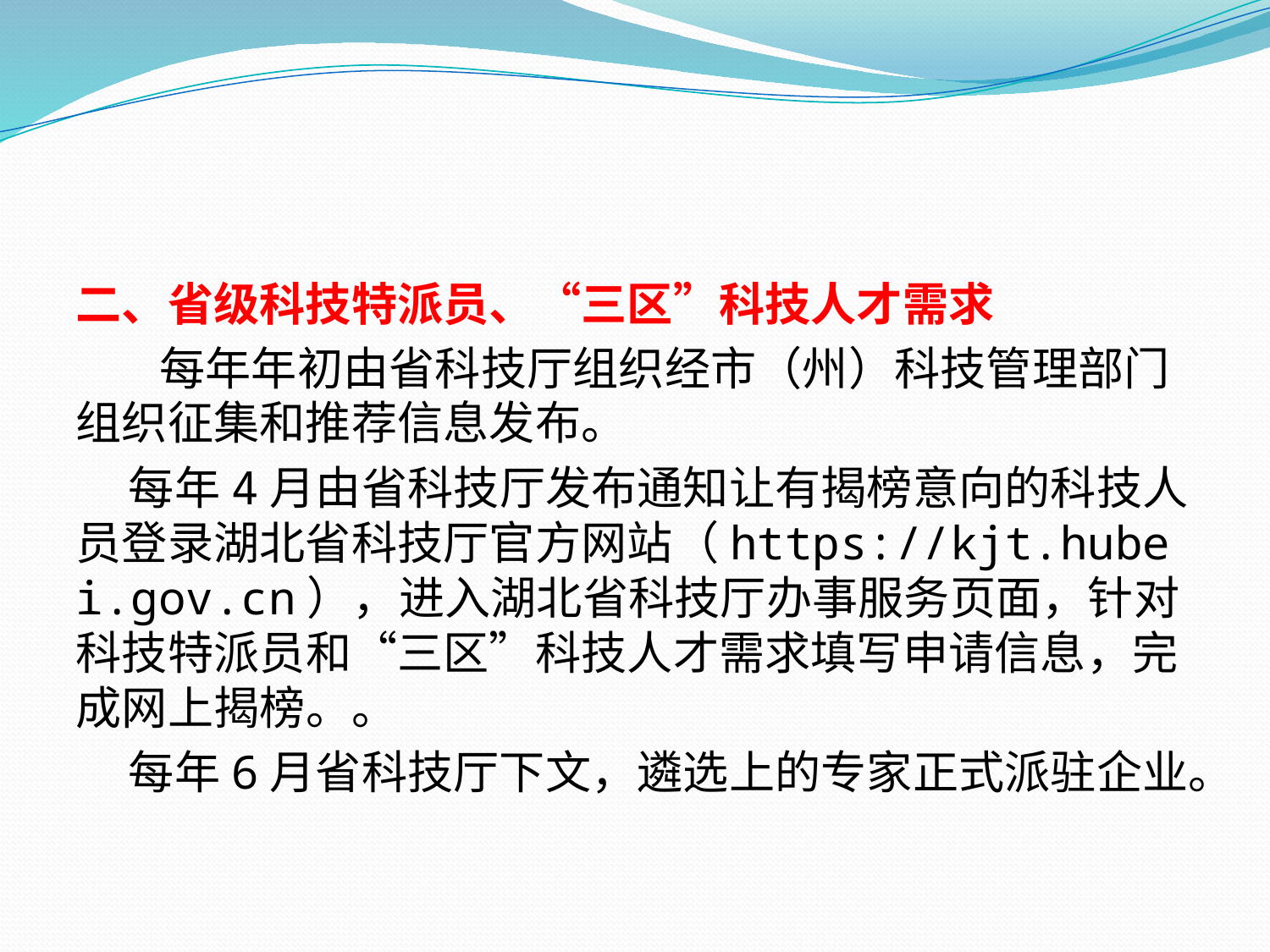

#
二、省级科技特派员、“三区”科技人才需求
       每年年初由省科技厅组织经市（州）科技管理部门组织征集和推荐信息发布。
    每年4月由省科技厅发布通知让有揭榜意向的科技人员登录湖北省科技厅官方网站（https://kjt.hubei.gov.cn），进入湖北省科技厅办事服务页面，针对科技特派员和“三区”科技人才需求填写申请信息，完成网上揭榜。。
    每年6月省科技厅下文，遴选上的专家正式派驻企业。